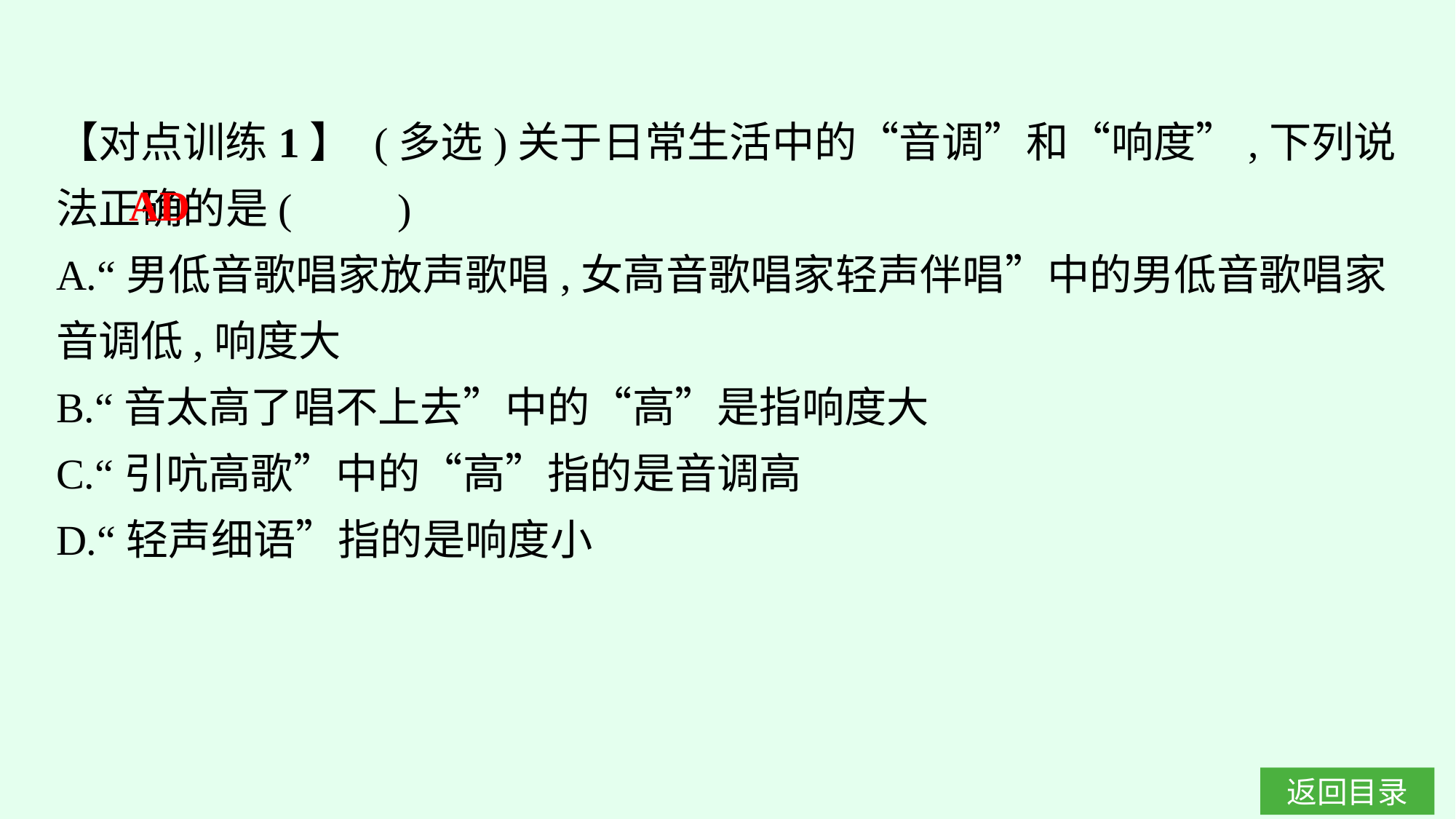

【对点训练1】 (多选)关于日常生活中的“音调”和“响度”,下列说法正确的是(　　)
A.“男低音歌唱家放声歌唱,女高音歌唱家轻声伴唱”中的男低音歌唱家音调低,响度大
B.“音太高了唱不上去”中的“高”是指响度大
C.“引吭高歌”中的“高”指的是音调高
D.“轻声细语”指的是响度小
AD